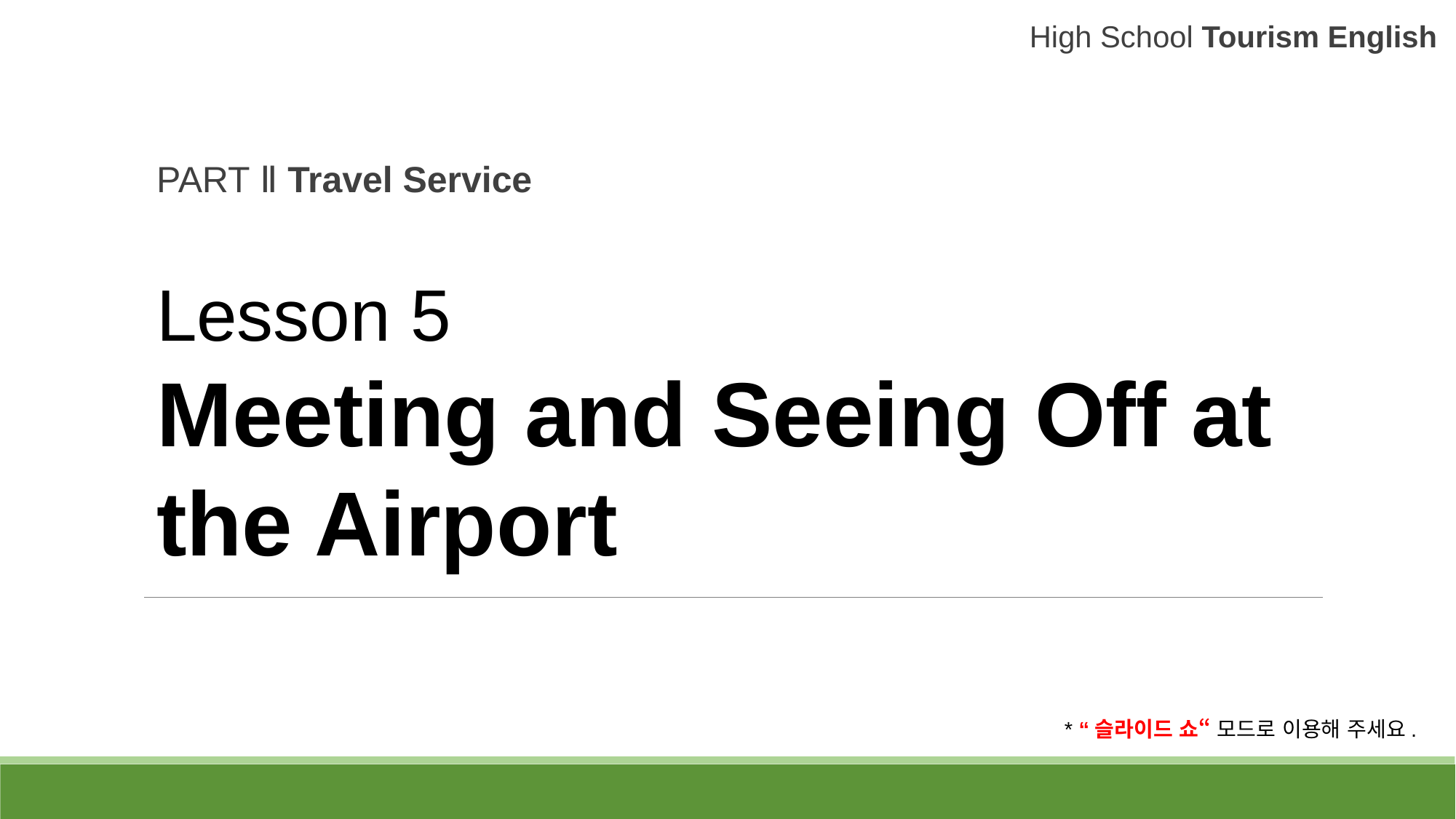

High School Tourism English
PART Ⅱ Travel Service
# Lesson 5 Meeting and Seeing Off at the Airport
* “슬라이드 쇼“ 모드로 이용해 주세요.